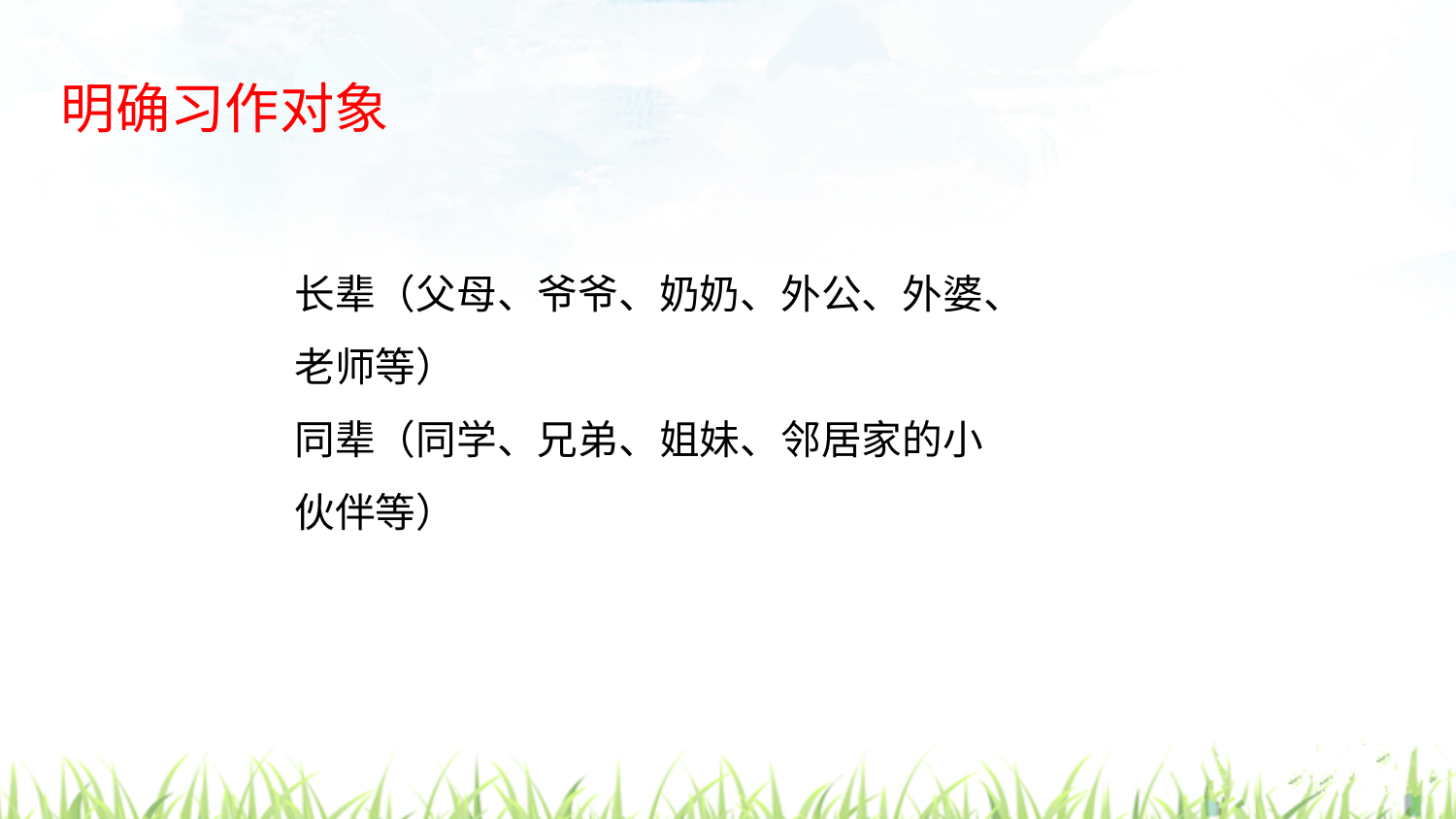

明确习作对象
长辈（父母、爷爷、奶奶、外公、外婆、老师等）
同辈（同学、兄弟、姐妹、邻居家的小伙伴等）